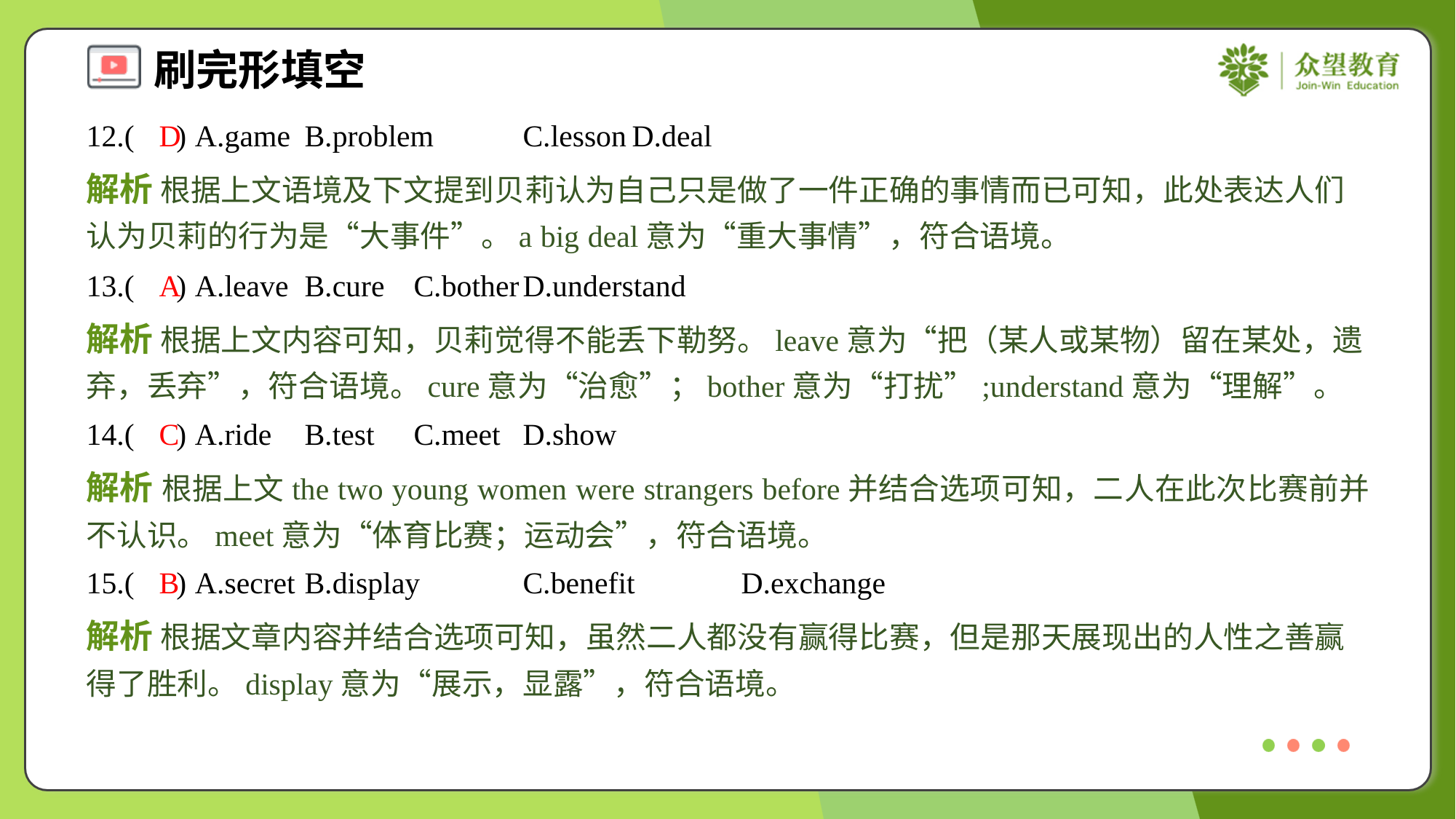

12.(     ) A.game	B.problem	C.lesson	D.deal
D
解析 根据上文语境及下文提到贝莉认为自己只是做了一件正确的事情而已可知，此处表达人们认为贝莉的行为是“大事件”。a big deal意为“重大事情”，符合语境。
13.(     ) A.leave	B.cure	C.bother	D.understand
A
解析 根据上文内容可知，贝莉觉得不能丢下勒努。leave意为“把（某人或某物）留在某处，遗弃，丢弃”，符合语境。cure意为“治愈”；bother意为“打扰”;understand意为“理解”。
14.(     ) A.ride	B.test	C.meet	D.show
C
解析 根据上文the two young women were strangers before并结合选项可知，二人在此次比赛前并不认识。meet意为“体育比赛；运动会”，符合语境。
15.(     ) A.secret	B.display	C.benefit	D.exchange
B
解析 根据文章内容并结合选项可知，虽然二人都没有赢得比赛，但是那天展现出的人性之善赢得了胜利。display意为“展示，显露”，符合语境。